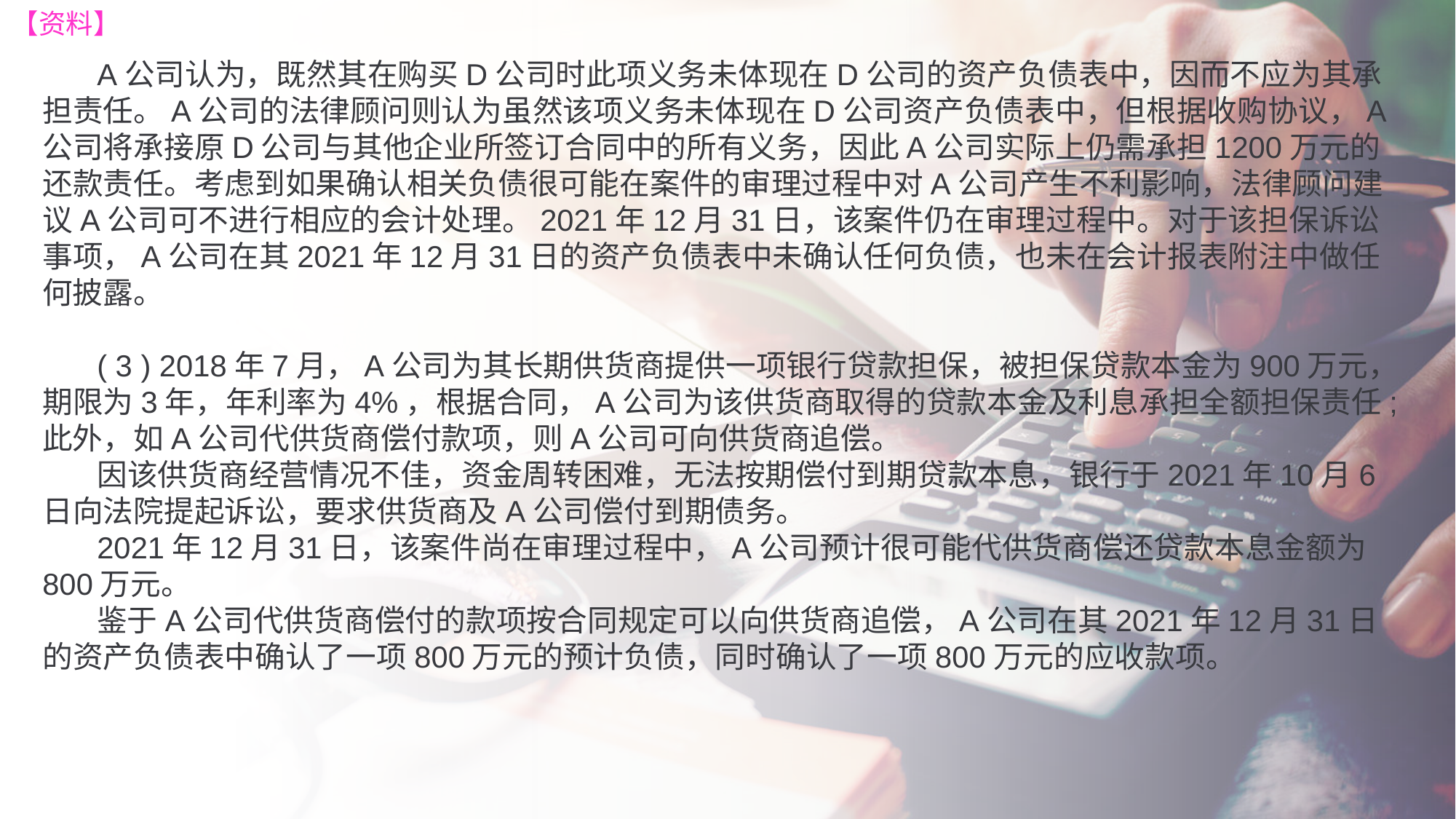

【资料】
A公司认为，既然其在购买D公司时此项义务未体现在D公司的资产负债表中，因而不应为其承担责任。A公司的法律顾问则认为虽然该项义务未体现在D公司资产负债表中，但根据收购协议，A公司将承接原D公司与其他企业所签订合同中的所有义务，因此A公司实际上仍需承担1200万元的还款责任。考虑到如果确认相关负债很可能在案件的审理过程中对A公司产生不利影响，法律顾问建议A公司可不进行相应的会计处理。2021年12月31日，该案件仍在审理过程中。对于该担保诉讼事项，A公司在其2021年12月31日的资产负债表中未确认任何负债，也未在会计报表附注中做任何披露。

( 3 ) 2018年7月，A公司为其长期供货商提供一项银行贷款担保，被担保贷款本金为900万元，期限为3年，年利率为4%，根据合同，A公司为该供货商取得的贷款本金及利息承担全额担保责任;此外，如A公司代供货商偿付款项，则A公司可向供货商追偿。
因该供货商经营情况不佳，资金周转困难，无法按期偿付到期贷款本息，银行于2021年10月6日向法院提起诉讼，要求供货商及A公司偿付到期债务。
2021年12月31日，该案件尚在审理过程中，A公司预计很可能代供货商偿还贷款本息金额为800万元。
鉴于A公司代供货商偿付的款项按合同规定可以向供货商追偿，A公司在其2021年12月31日的资产负债表中确认了一项800万元的预计负债，同时确认了一项800万元的应收款项。